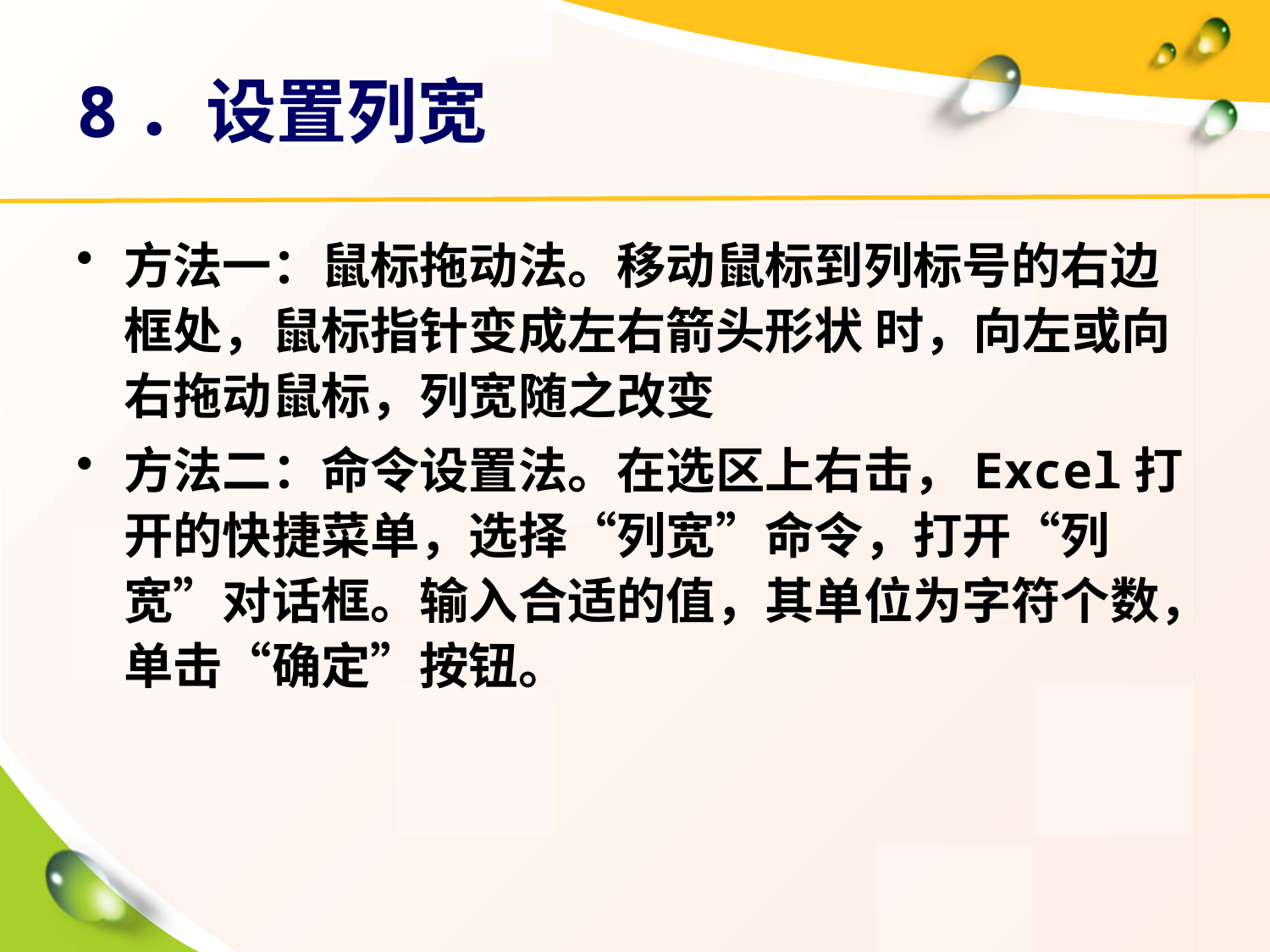

# 8．设置列宽
方法一：鼠标拖动法。移动鼠标到列标号的右边框处，鼠标指针变成左右箭头形状 时，向左或向右拖动鼠标，列宽随之改变
方法二：命令设置法。在选区上右击，Excel打开的快捷菜单，选择“列宽”命令，打开“列宽”对话框。输入合适的值，其单位为字符个数，单击“确定”按钮。